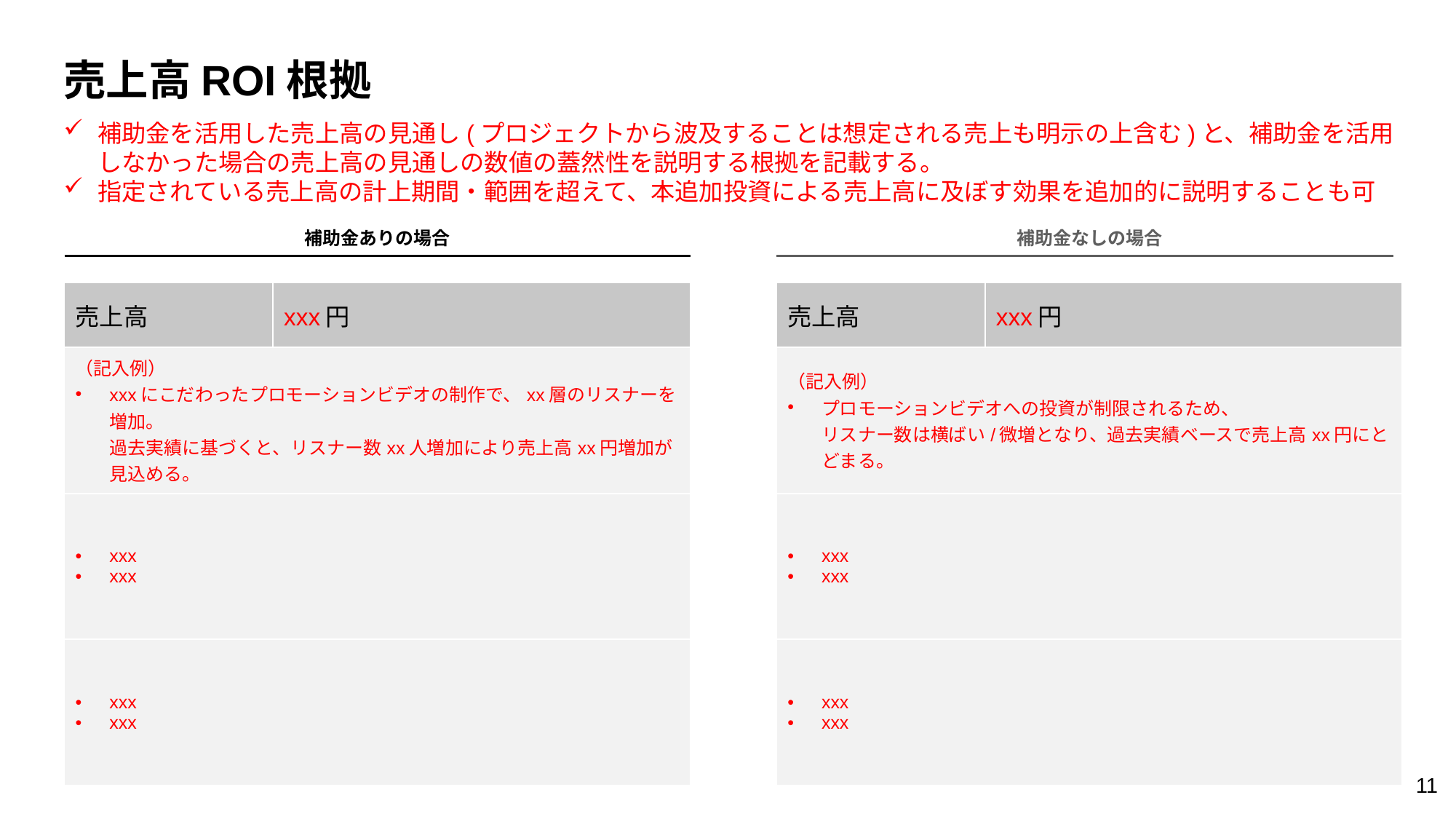

# 売上高ROI根拠
補助金を活用した売上高の見通し(プロジェクトから波及することは想定される売上も明示の上含む)と、補助金を活用しなかった場合の売上高の見通しの数値の蓋然性を説明する根拠を記載する。
指定されている売上高の計上期間・範囲を超えて、本追加投資による売上高に及ぼす効果を追加的に説明することも可

補助金ありの場合
補助金なしの場合
| 売上高 | xxx円 |
| --- | --- |
| （記入例） xxxにこだわったプロモーションビデオの制作で、xx層のリスナーを増加。 過去実績に基づくと、リスナー数xx人増加により売上高xx円増加が見込める。 |  |
| xxx xxx |  |
| xxx xxx |  |
| 売上高 | xxx円 |
| --- | --- |
| （記入例） プロモーションビデオへの投資が制限されるため、 リスナー数は横ばい/微増となり、過去実績ベースで売上高xx円にとどまる。 |  |
| xxx xxx |  |
| xxx xxx |  |
11